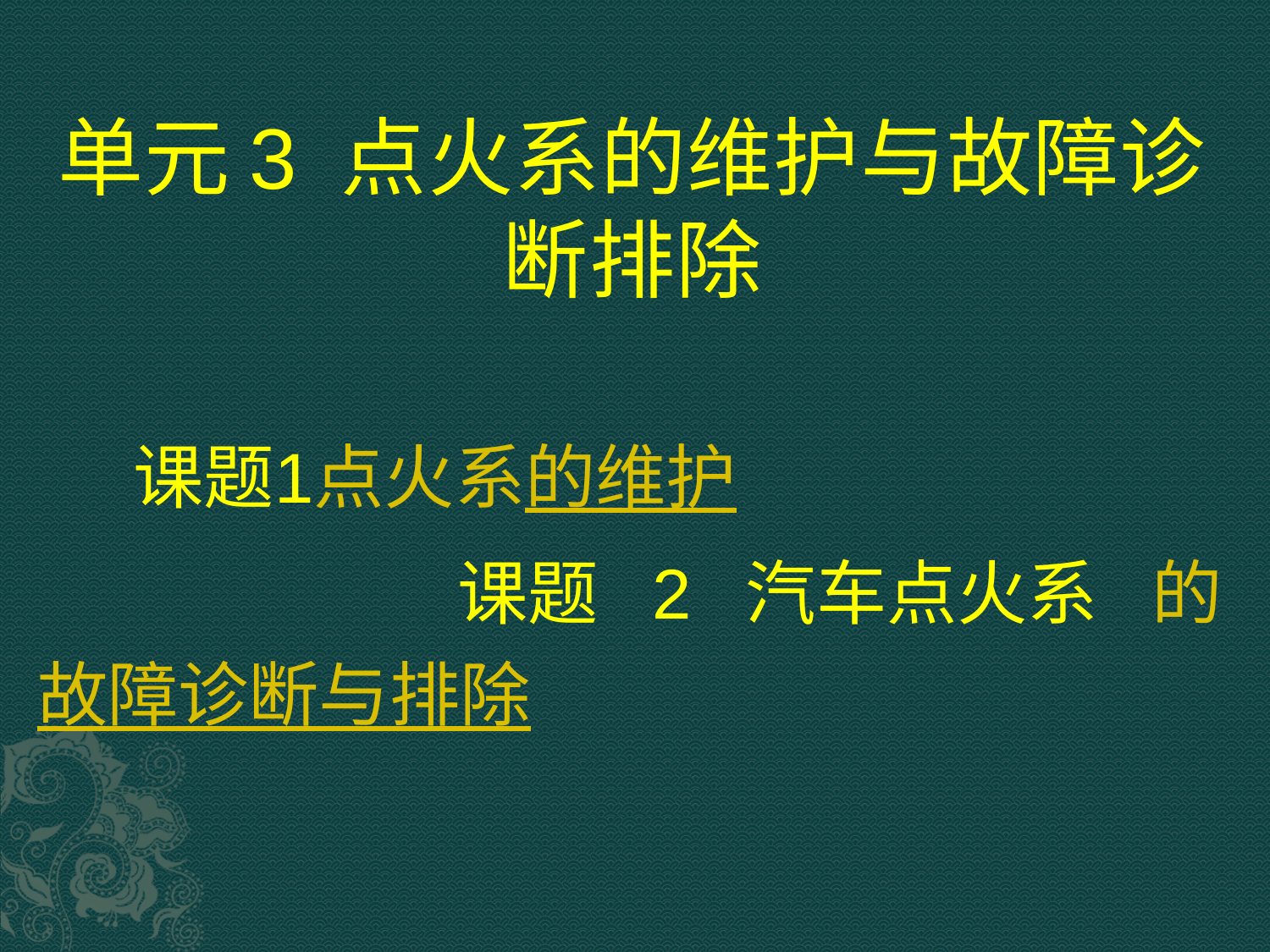

# 单元3 点火系的维护与故障诊断排除
     课题1点火系的维护
     课题2汽车点火系的故障诊断与排除